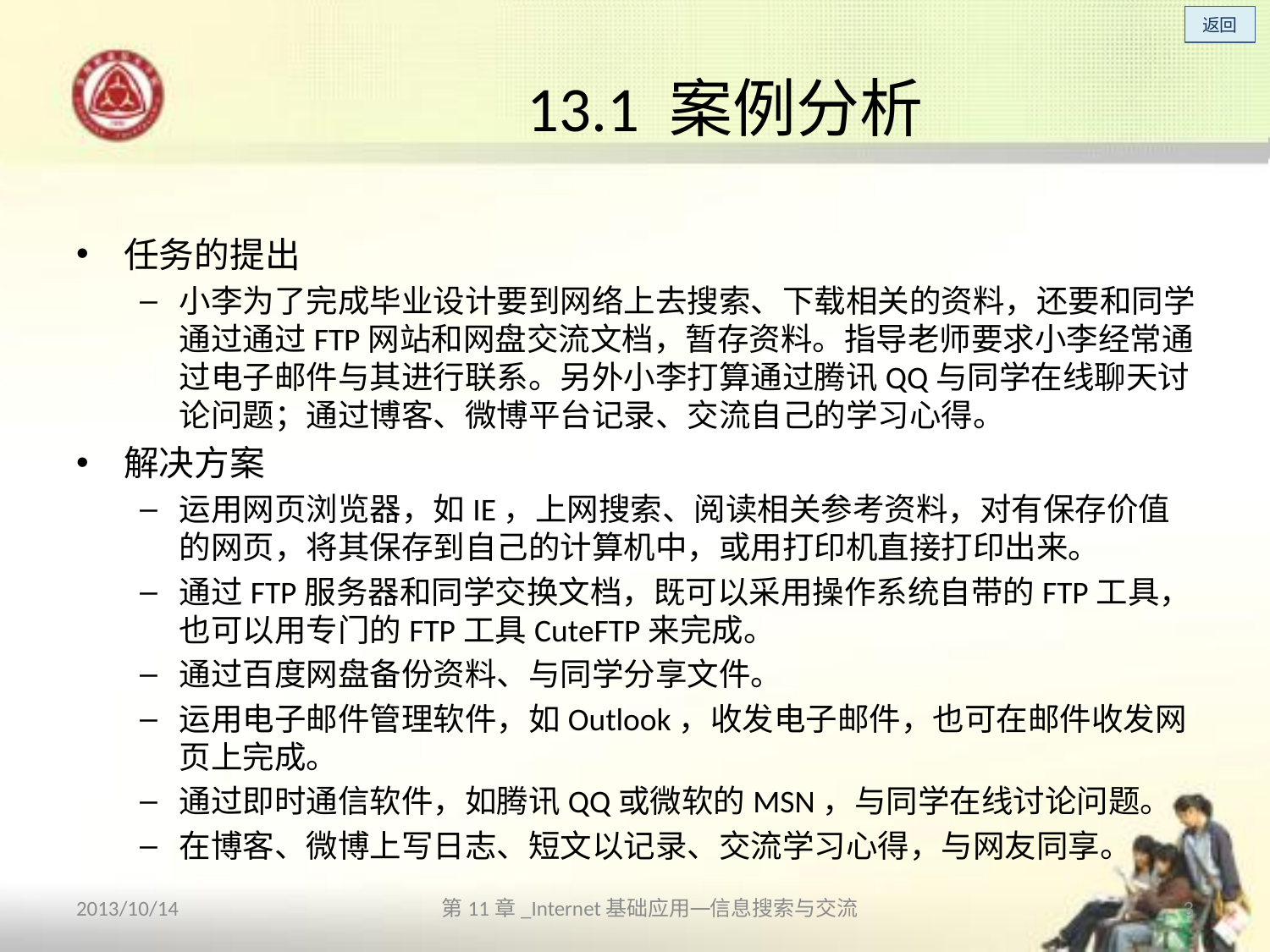

# 13.1 案例分析
任务的提出
小李为了完成毕业设计要到网络上去搜索、下载相关的资料，还要和同学通过通过FTP网站和网盘交流文档，暂存资料。指导老师要求小李经常通过电子邮件与其进行联系。另外小李打算通过腾讯QQ与同学在线聊天讨论问题；通过博客、微博平台记录、交流自己的学习心得。
解决方案
运用网页浏览器，如IE，上网搜索、阅读相关参考资料，对有保存价值的网页，将其保存到自己的计算机中，或用打印机直接打印出来。
通过FTP服务器和同学交换文档，既可以采用操作系统自带的FTP工具，也可以用专门的FTP工具CuteFTP来完成。
通过百度网盘备份资料、与同学分享文件。
运用电子邮件管理软件，如Outlook，收发电子邮件，也可在邮件收发网页上完成。
通过即时通信软件，如腾讯QQ或微软的MSN，与同学在线讨论问题。
在博客、微博上写日志、短文以记录、交流学习心得，与网友同享。
2013/10/14
第11章_Internet基础应用—信息搜索与交流
3